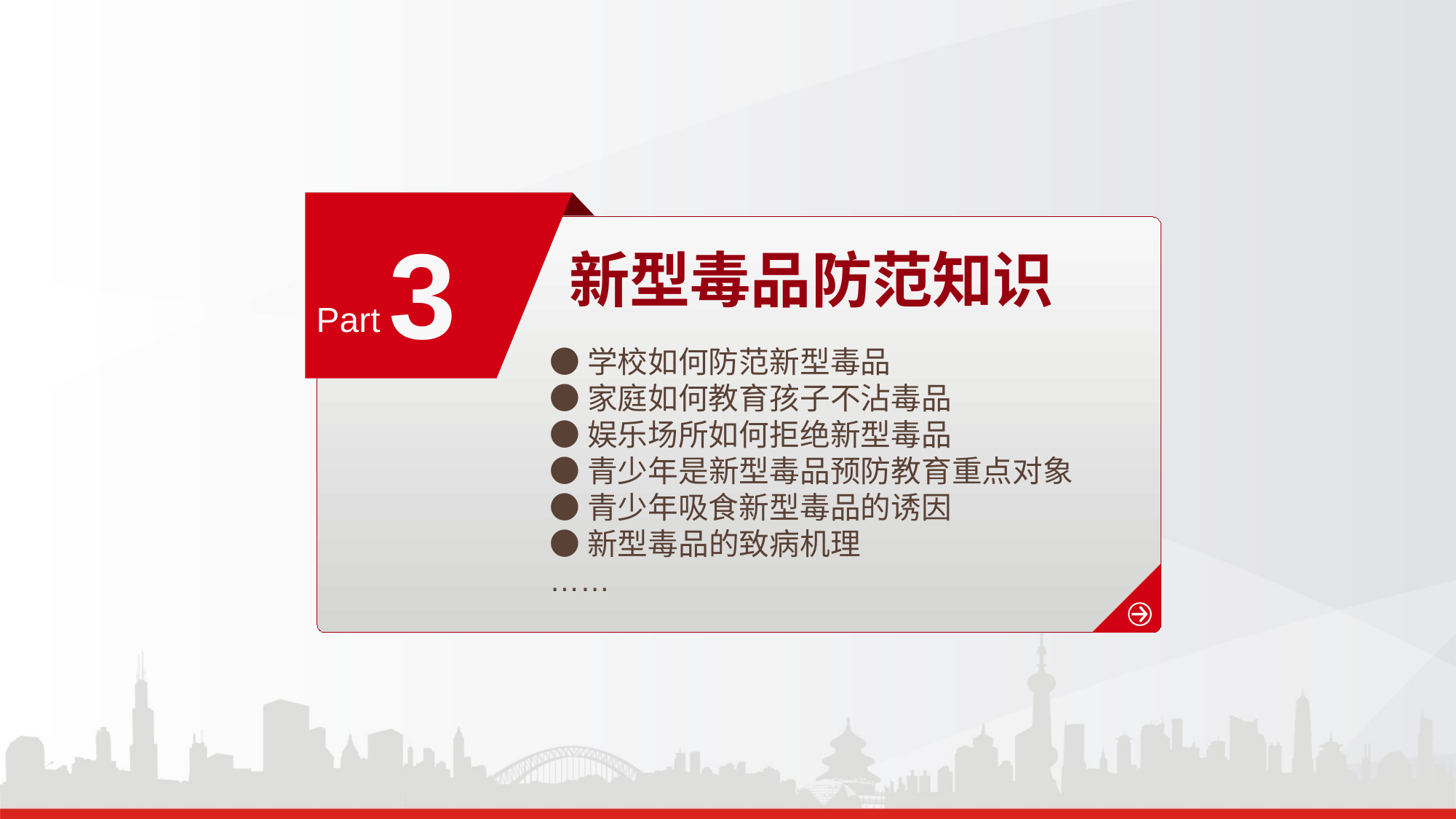

3

新型毒品防范知识
Part
●学校如何防范新型毒品
●家庭如何教育孩子不沾毒品
●娱乐场所如何拒绝新型毒品
●青少年是新型毒品预防教育重点对象
●青少年吸食新型毒品的诱因
●新型毒品的致病机理
……